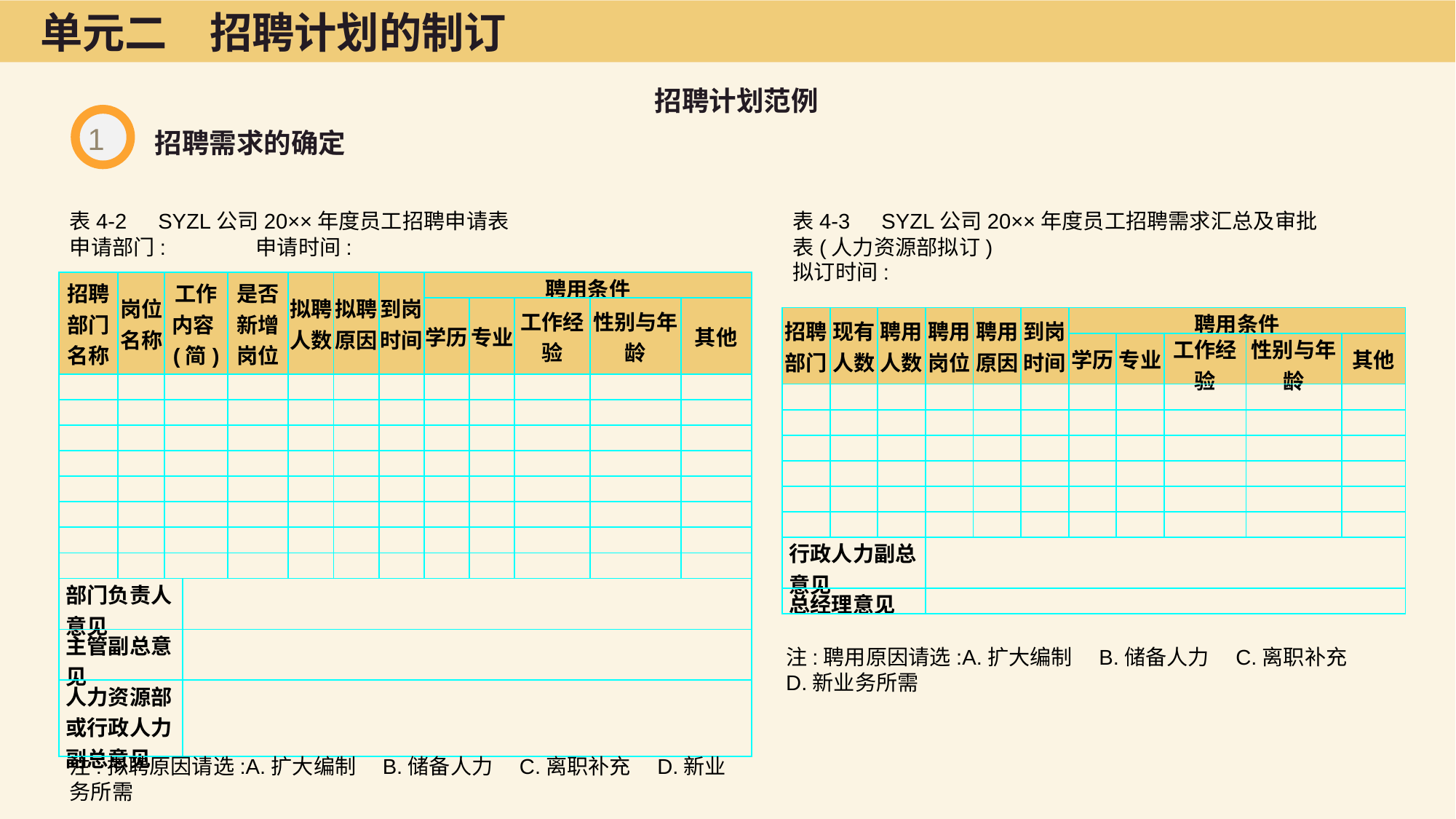

单元二　招聘计划的制订
招聘计划范例

1
招聘需求的确定
表4-2　SYZL公司20××年度员工招聘申请表
申请部门:	            申请时间:
表4-3　SYZL公司20××年度员工招聘需求汇总及审批表(人力资源部拟订)
拟订时间:
| 招聘部门名称 | 岗位名称 | 工作内容(简) |  | 是否新增岗位 | 拟聘人数 | 拟聘原因 | 到岗时间 | 聘用条件 |  |  |  |  |
| --- | --- | --- | --- | --- | --- | --- | --- | --- | --- | --- | --- | --- |
|  |  |  |  |  |  |  |  | 学历 | 专业 | 工作经验 | 性别与年龄 | 其他 |
|  |  |  |  |  |  |  |  |  |  |  |  |  |
|  |  |  |  |  |  |  |  |  |  |  |  |  |
|  |  |  |  |  |  |  |  |  |  |  |  |  |
|  |  |  |  |  |  |  |  |  |  |  |  |  |
|  |  |  |  |  |  |  |  |  |  |  |  |  |
|  |  |  |  |  |  |  |  |  |  |  |  |  |
|  |  |  |  |  |  |  |  |  |  |  |  |  |
|  |  |  |  |  |  |  |  |  |  |  |  |  |
| 部门负责人意见 |  |  |  |  |  |  |  |  |  |  |  |  |
| 主管副总意见 |  |  |  |  |  |  |  |  |  |  |  |  |
| 人力资源部或行政人力副总意见 |  |  |  |  |  |  |  |  |  |  |  |  |
| 招聘部门 | 现有人数 | 聘用人数 | 聘用岗位 | 聘用原因 | 到岗时间 | 聘用条件 |  |  |  |  |
| --- | --- | --- | --- | --- | --- | --- | --- | --- | --- | --- |
|  |  |  |  |  |  | 学历 | 专业 | 工作经验 | 性别与年龄 | 其他 |
|  |  |  |  |  |  |  |  |  |  |  |
|  |  |  |  |  |  |  |  |  |  |  |
|  |  |  |  |  |  |  |  |  |  |  |
|  |  |  |  |  |  |  |  |  |  |  |
|  |  |  |  |  |  |  |  |  |  |  |
|  |  |  |  |  |  |  |  |  |  |  |
| 行政人力副总意见 |  |  |  |  |  |  |  |  |  |  |
| 总经理意见 |  |  |  |  |  |  |  |  |  |  |

注:聘用原因请选:A.扩大编制　B.储备人力　C.离职补充
D.新业务所需

注:拟聘原因请选:A.扩大编制　B.储备人力　C.离职补充　D.新业务所需